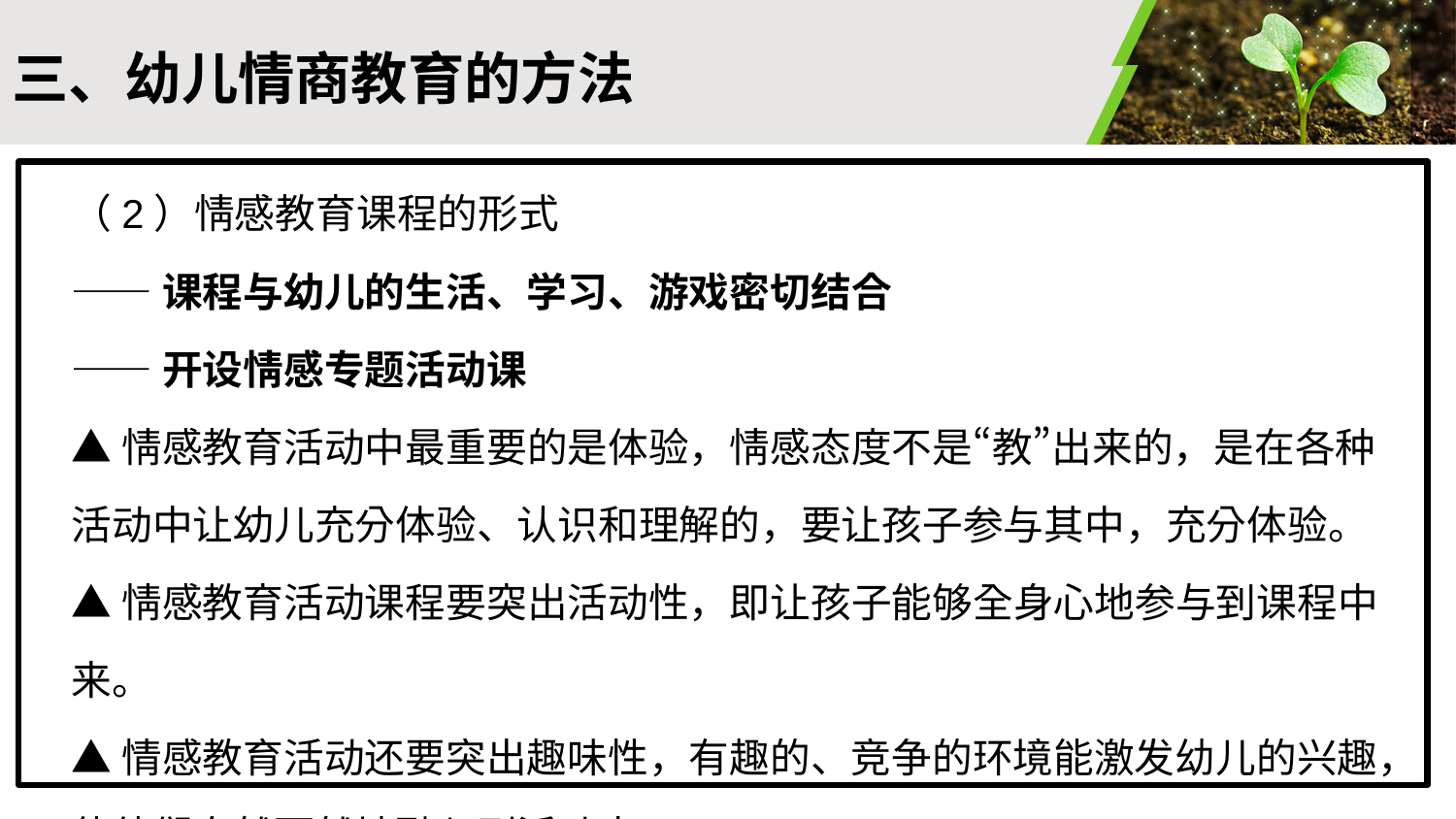

#
三、幼儿情商教育的方法
（2）情感教育课程的形式
——课程与幼儿的生活、学习、游戏密切结合
——开设情感专题活动课
▲情感教育活动中最重要的是体验，情感态度不是“教”出来的，是在各种活动中让幼儿充分体验、认识和理解的，要让孩子参与其中，充分体验。
▲情感教育活动课程要突出活动性，即让孩子能够全身心地参与到课程中来。
▲情感教育活动还要突出趣味性，有趣的、竞争的环境能激发幼儿的兴趣，使他们自然而然地融入到活动中。